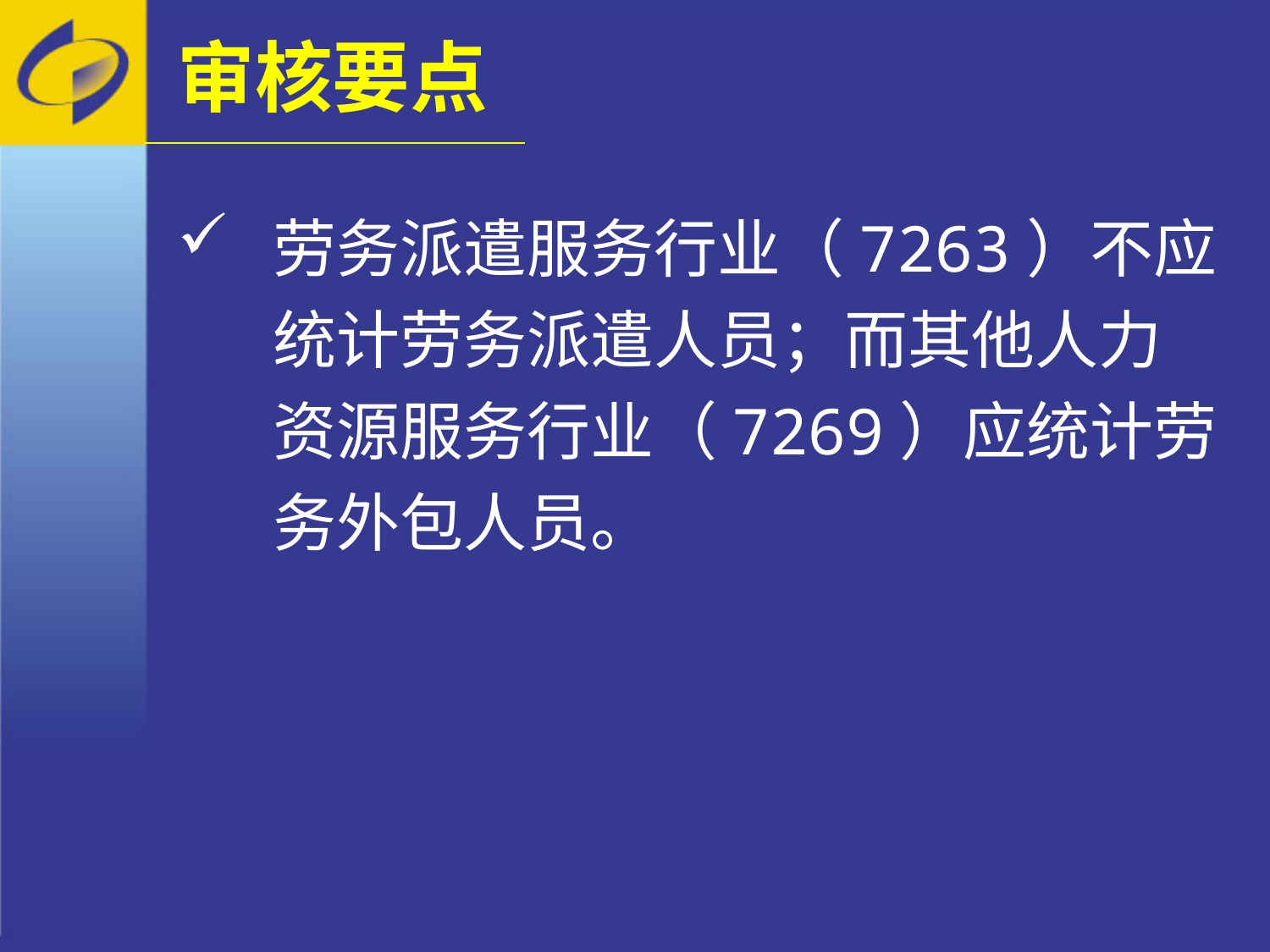

审核要点
劳务派遣服务行业（7263）不应统计劳务派遣人员；而其他人力资源服务行业（7269）应统计劳务外包人员。